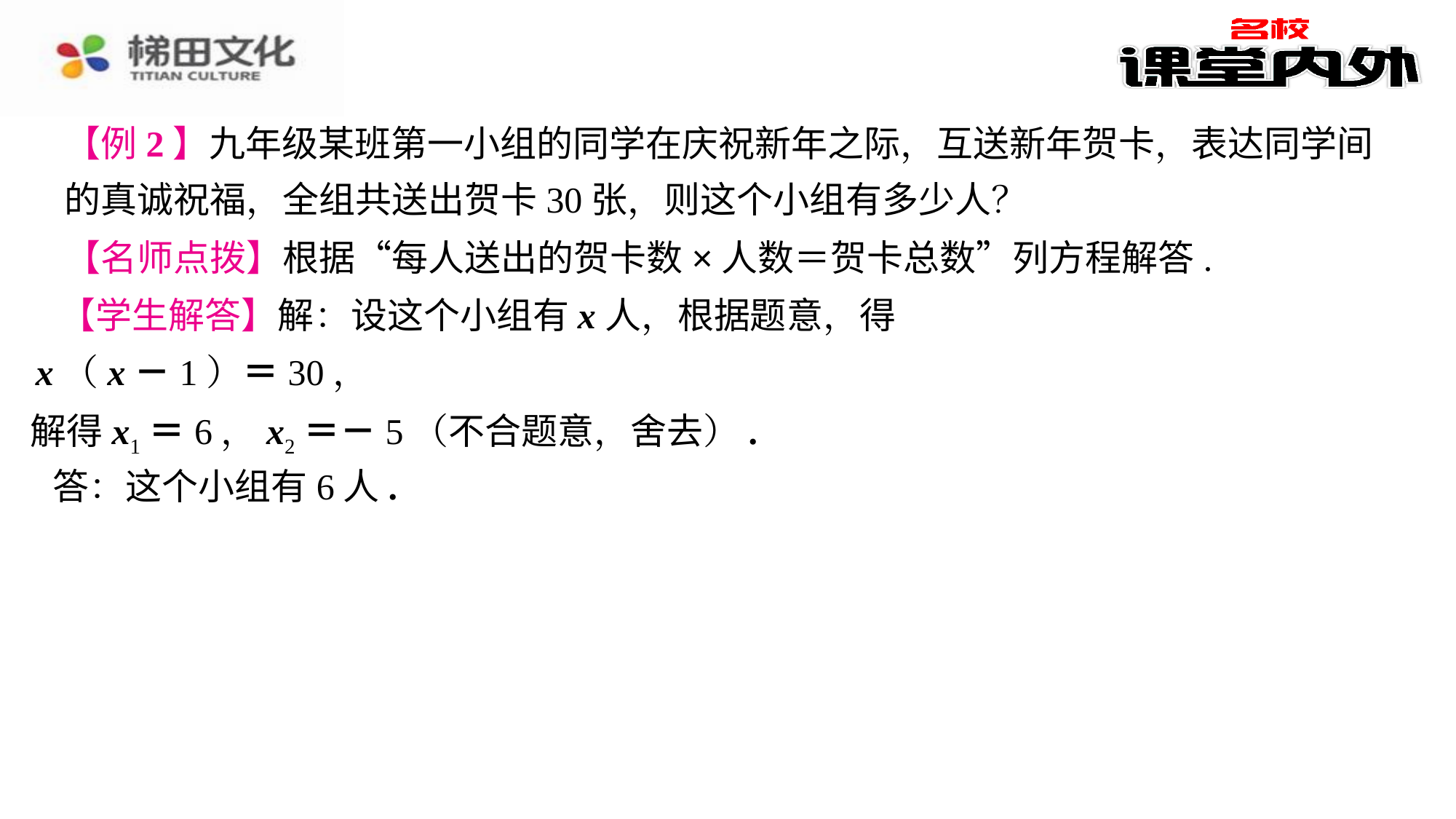

【例2】九年级某班第一小组的同学在庆祝新年之际，互送新年贺卡，表达同学间的真诚祝福，全组共送出贺卡30张，则这个小组有多少人？
【名师点拨】根据“每人送出的贺卡数×人数＝贺卡总数”列方程解答.
【学生解答】解：设这个小组有x人，根据题意，得
x（x－1）＝30，
解得x1＝6，x2＝－5（不合题意，舍去）.
答：这个小组有6人.